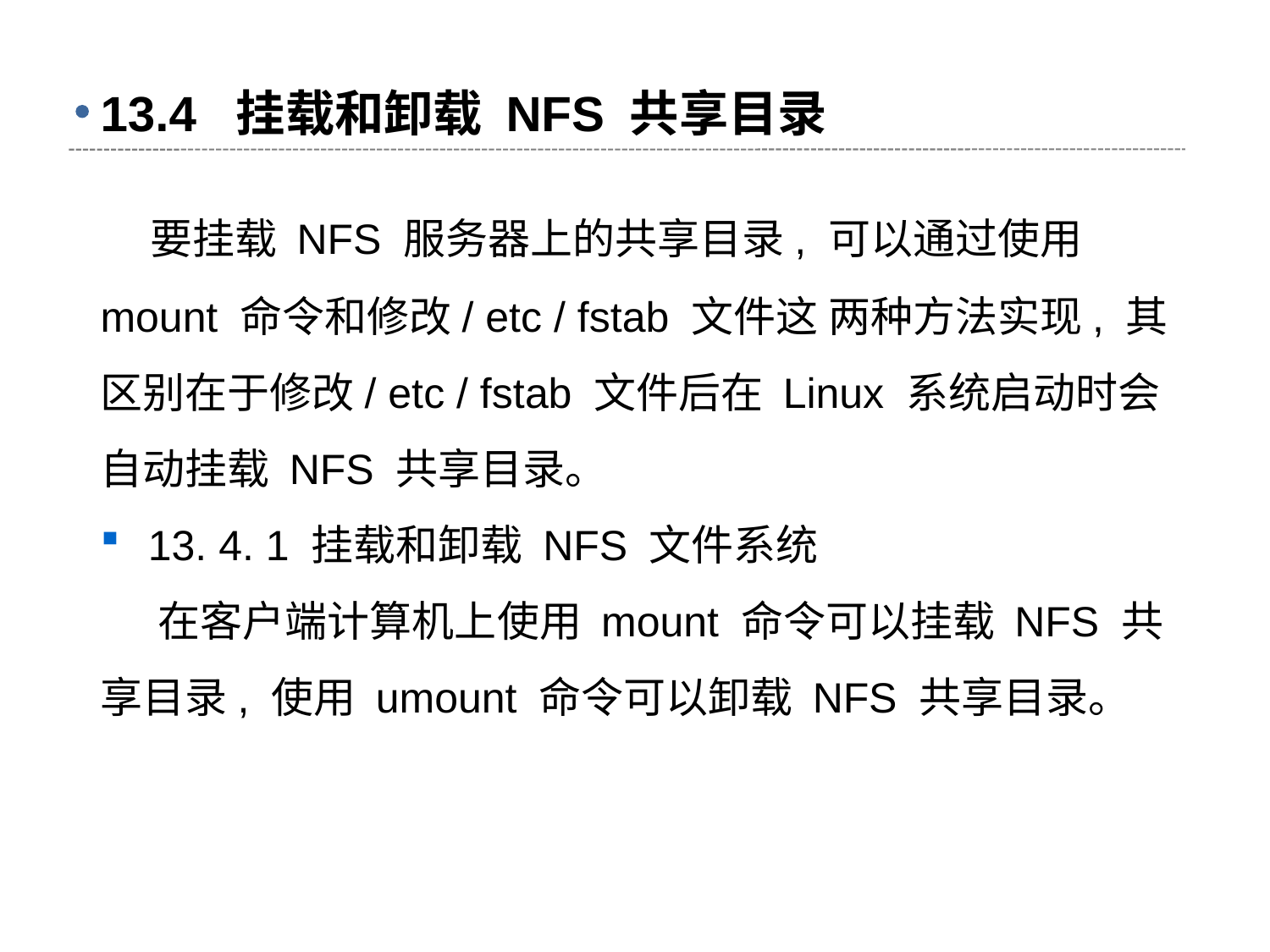

# 13.4  挂载和卸载 NFS 共享目录
    要挂载 NFS 服务器上的共享目录, 可以通过使用 mount 命令和修改/ etc / fstab 文件这 两种方法实现, 其区别在于修改/ etc / fstab 文件后在 Linux 系统启动时会自动挂载 NFS 共享目录。
13. 4. 1 挂载和卸载 NFS 文件系统
     在客户端计算机上使用 mount 命令可以挂载 NFS 共享目录, 使用 umount 命令可以卸载 NFS 共享目录。